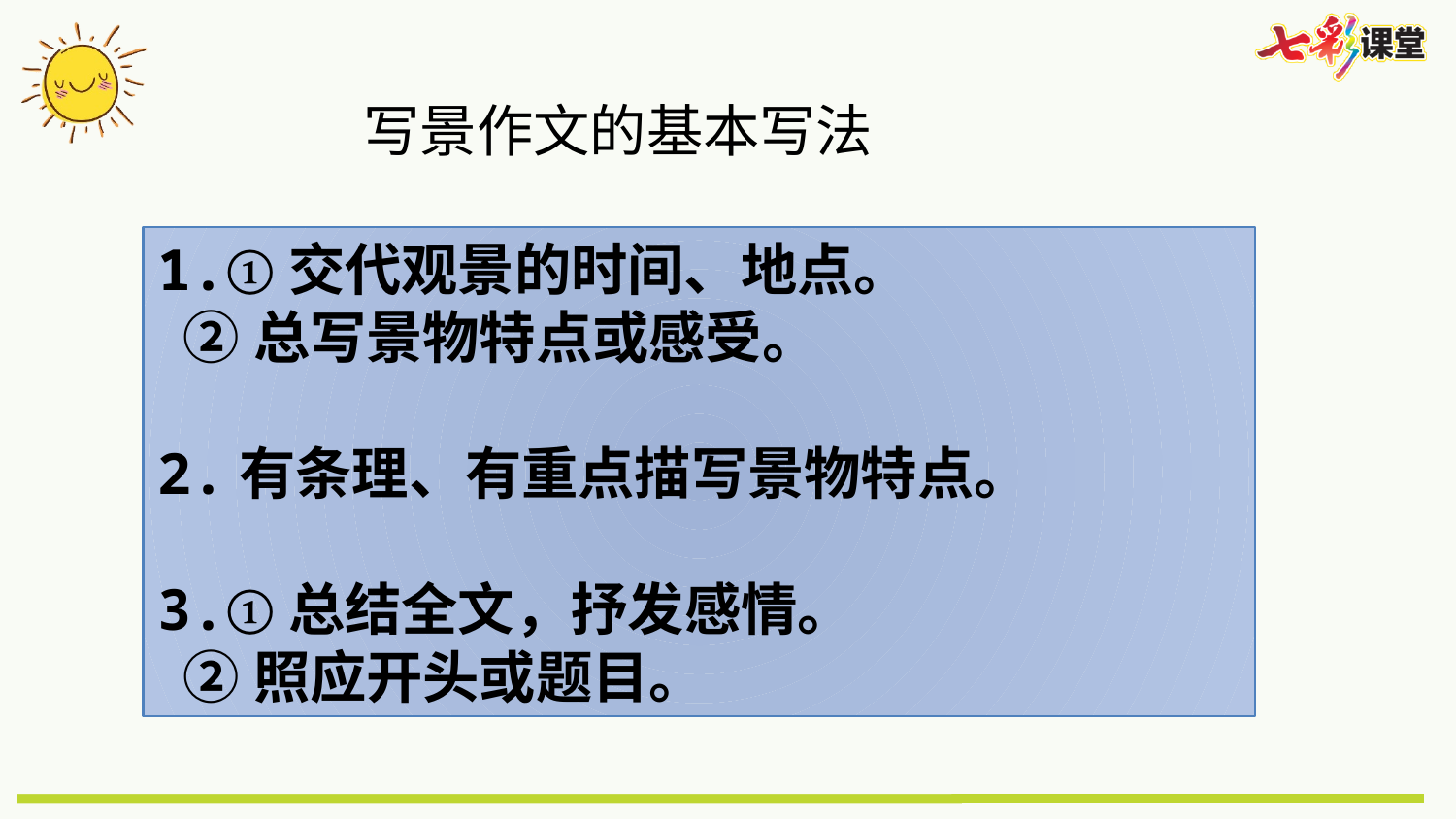

写景作文的基本写法
1.①交代观景的时间、地点。
  ②总写景物特点或感受。

2.有条理、有重点描写景物特点。

3.①总结全文，抒发感情。
  ②照应开头或题目。